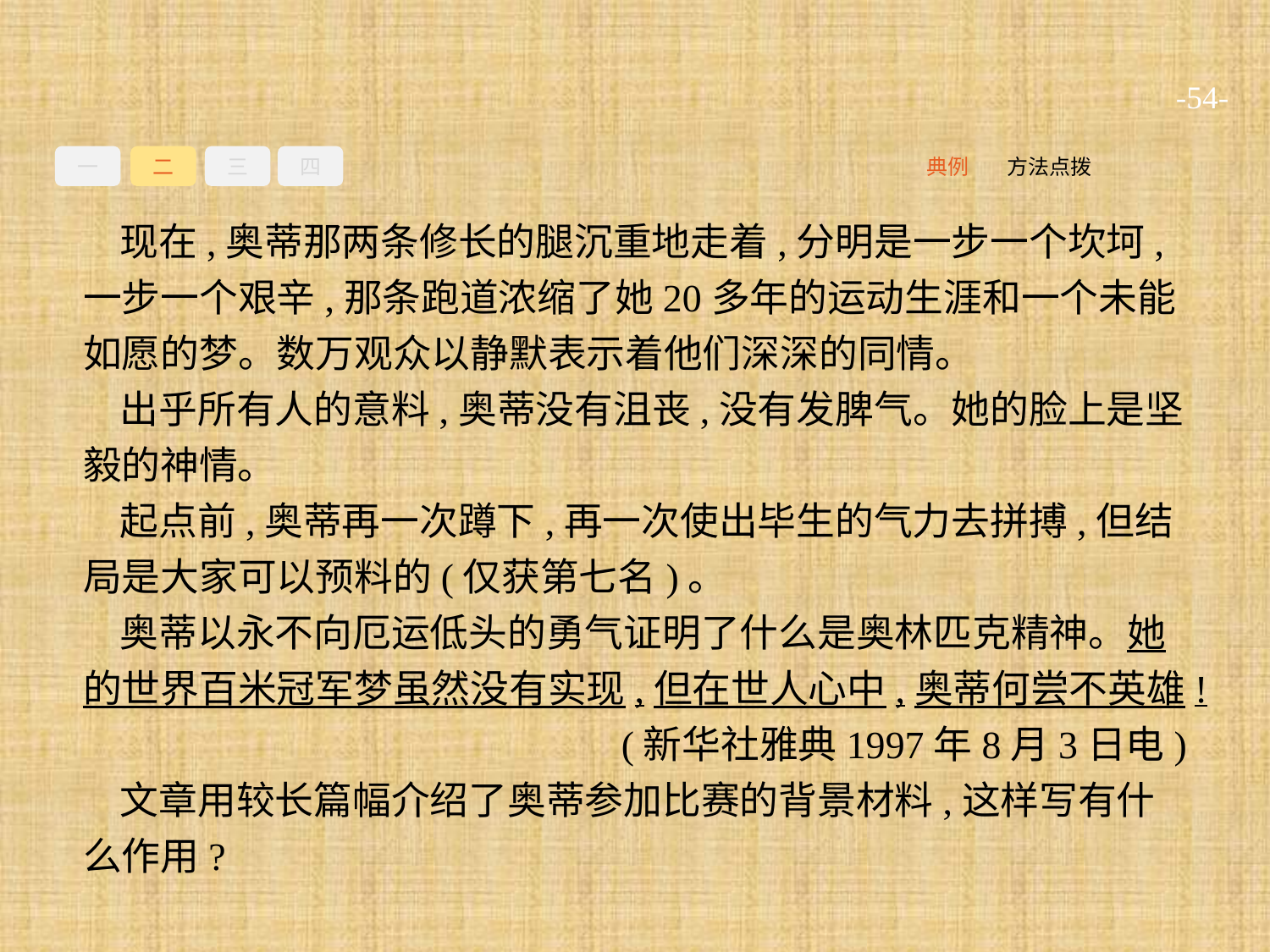

-54-
一
二
三
四
方法点拨
典例
现在,奥蒂那两条修长的腿沉重地走着,分明是一步一个坎坷,一步一个艰辛,那条跑道浓缩了她20多年的运动生涯和一个未能如愿的梦。数万观众以静默表示着他们深深的同情。
出乎所有人的意料,奥蒂没有沮丧,没有发脾气。她的脸上是坚毅的神情。
起点前,奥蒂再一次蹲下,再一次使出毕生的气力去拼搏,但结局是大家可以预料的(仅获第七名)。
奥蒂以永不向厄运低头的勇气证明了什么是奥林匹克精神。她的世界百米冠军梦虽然没有实现,但在世人心中,奥蒂何尝不英雄!
(新华社雅典1997年8月3日电)
文章用较长篇幅介绍了奥蒂参加比赛的背景材料,这样写有什么作用?